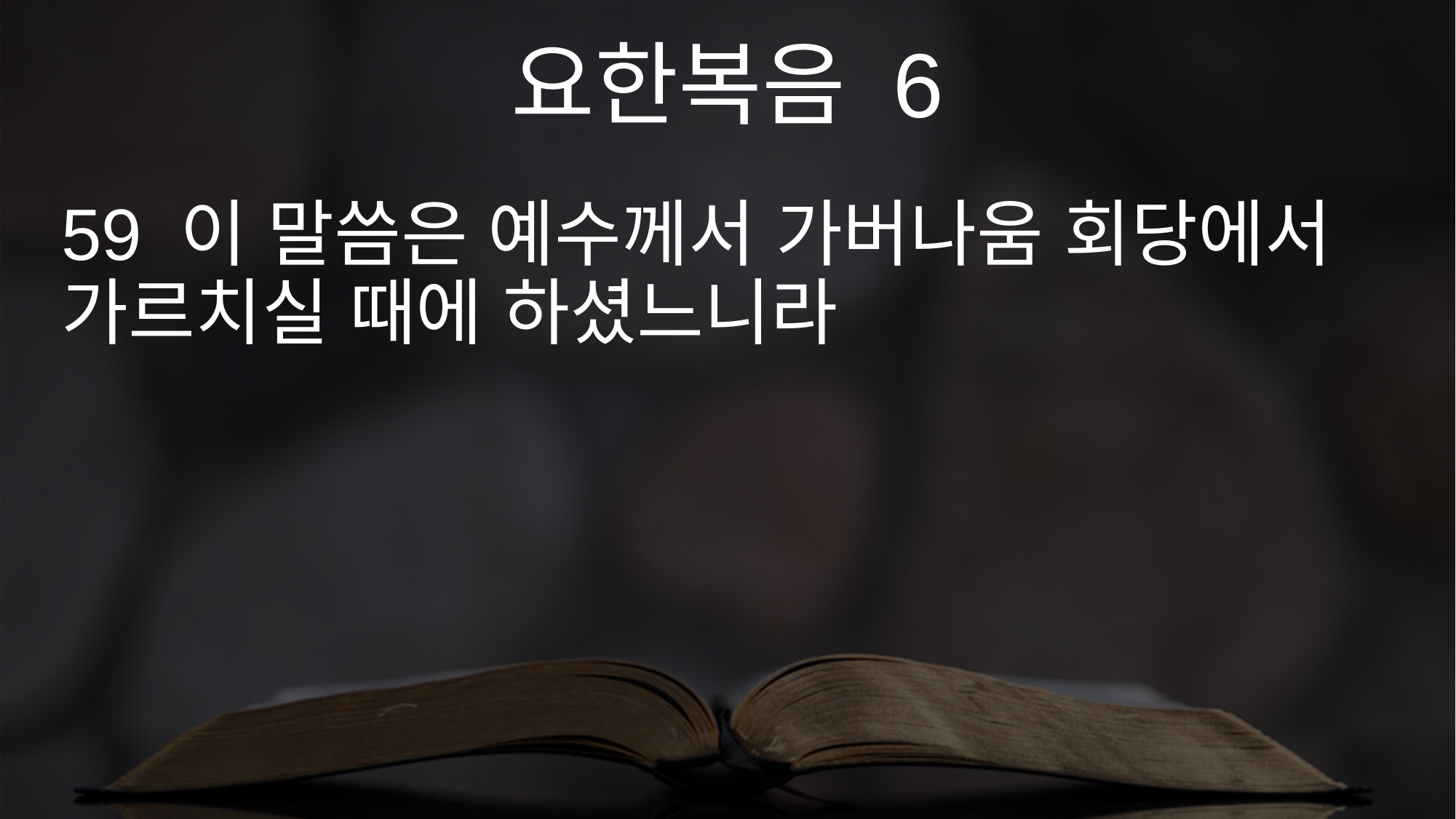

요한복음 6
59 이 말씀은 예수께서 가버나움 회당에서 가르치실 때에 하셨느니라